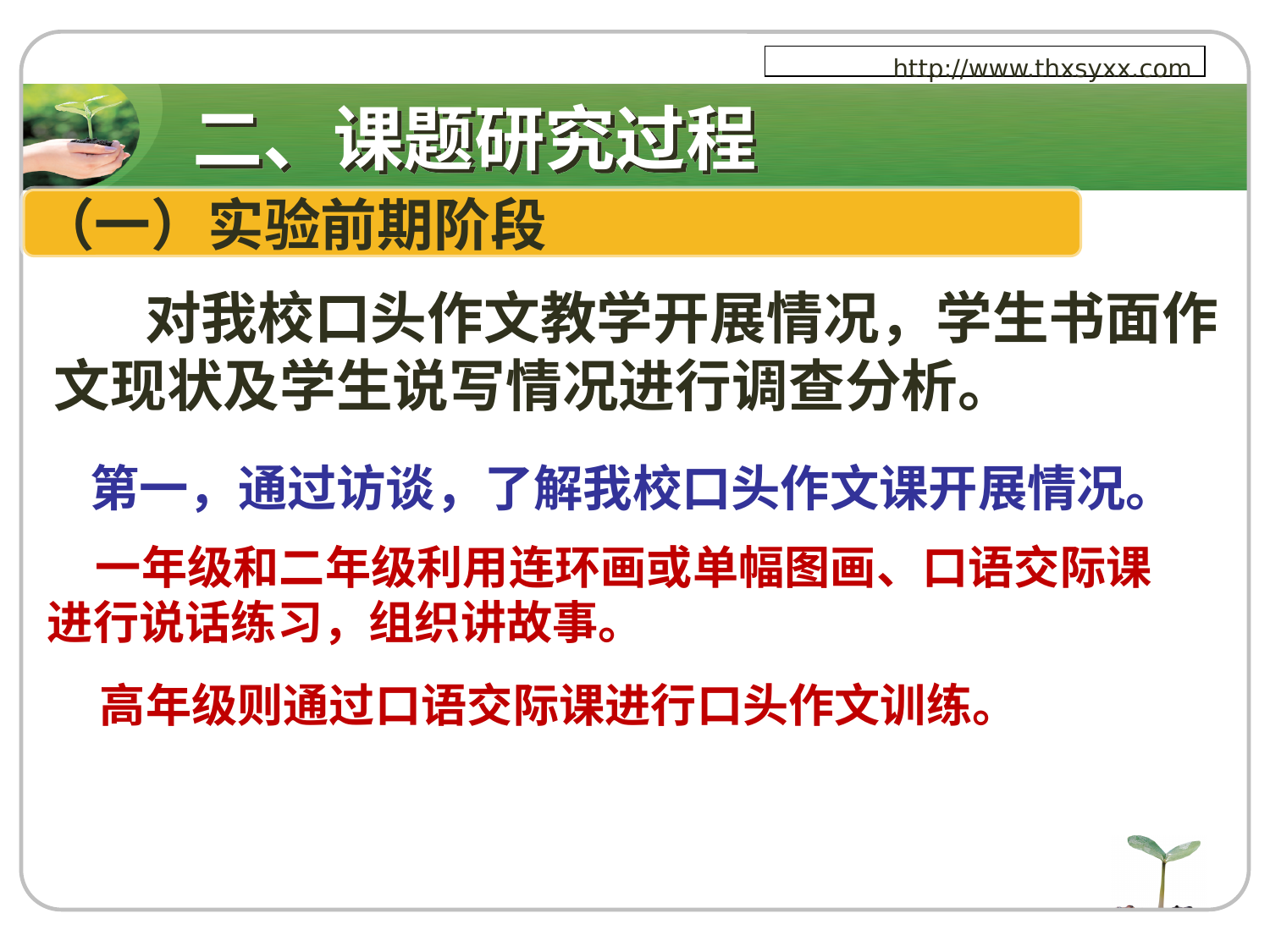

二、课题研究过程
http://www.thxsyxx.com
（一）实验前期阶段
          对我校口头作文教学开展情况，学生书面作文现状及学生说写情况进行调查分析。
    第一，通过访谈，了解我校口头作文课开展情况。
    一年级和二年级利用连环画或单幅图画、口语交际课进行说话练习，组织讲故事。
    高年级则通过口语交际课进行口头作文训练。